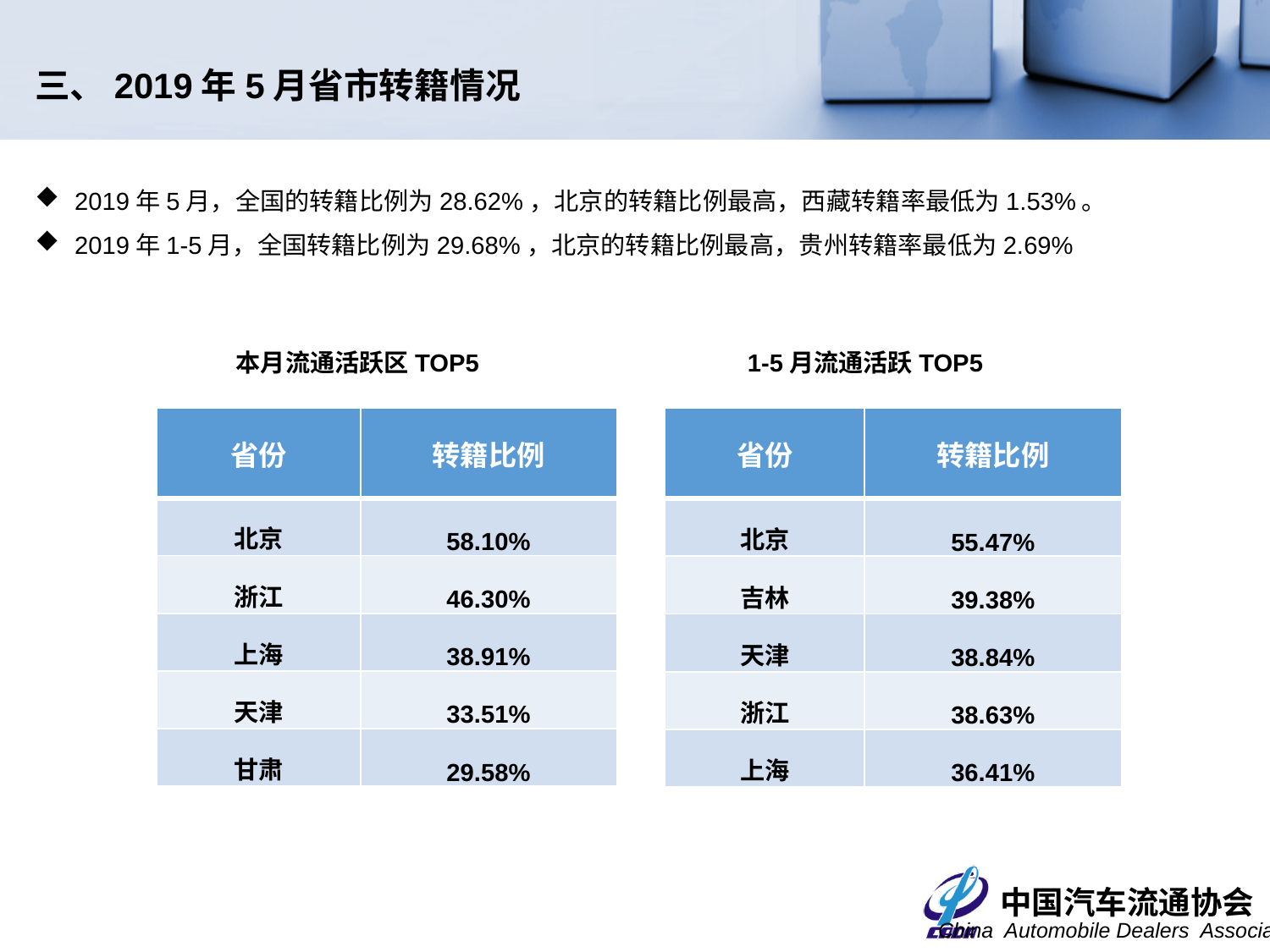

三、2019年5月省市转籍情况
2019年5月，全国的转籍比例为28.62%，北京的转籍比例最高，西藏转籍率最低为1.53%。
2019年1-5月，全国转籍比例为29.68%，北京的转籍比例最高，贵州转籍率最低为2.69%
本月流通活跃区TOP5
1-5月流通活跃TOP5
| 省份 | 转籍比例 |
| --- | --- |
| 北京 | 58.10% |
| 浙江 | 46.30% |
| 上海 | 38.91% |
| 天津 | 33.51% |
| 甘肃 | 29.58% |
| 省份 | 转籍比例 |
| --- | --- |
| 北京 | 55.47% |
| 吉林 | 39.38% |
| 天津 | 38.84% |
| 浙江 | 38.63% |
| 上海 | 36.41% |